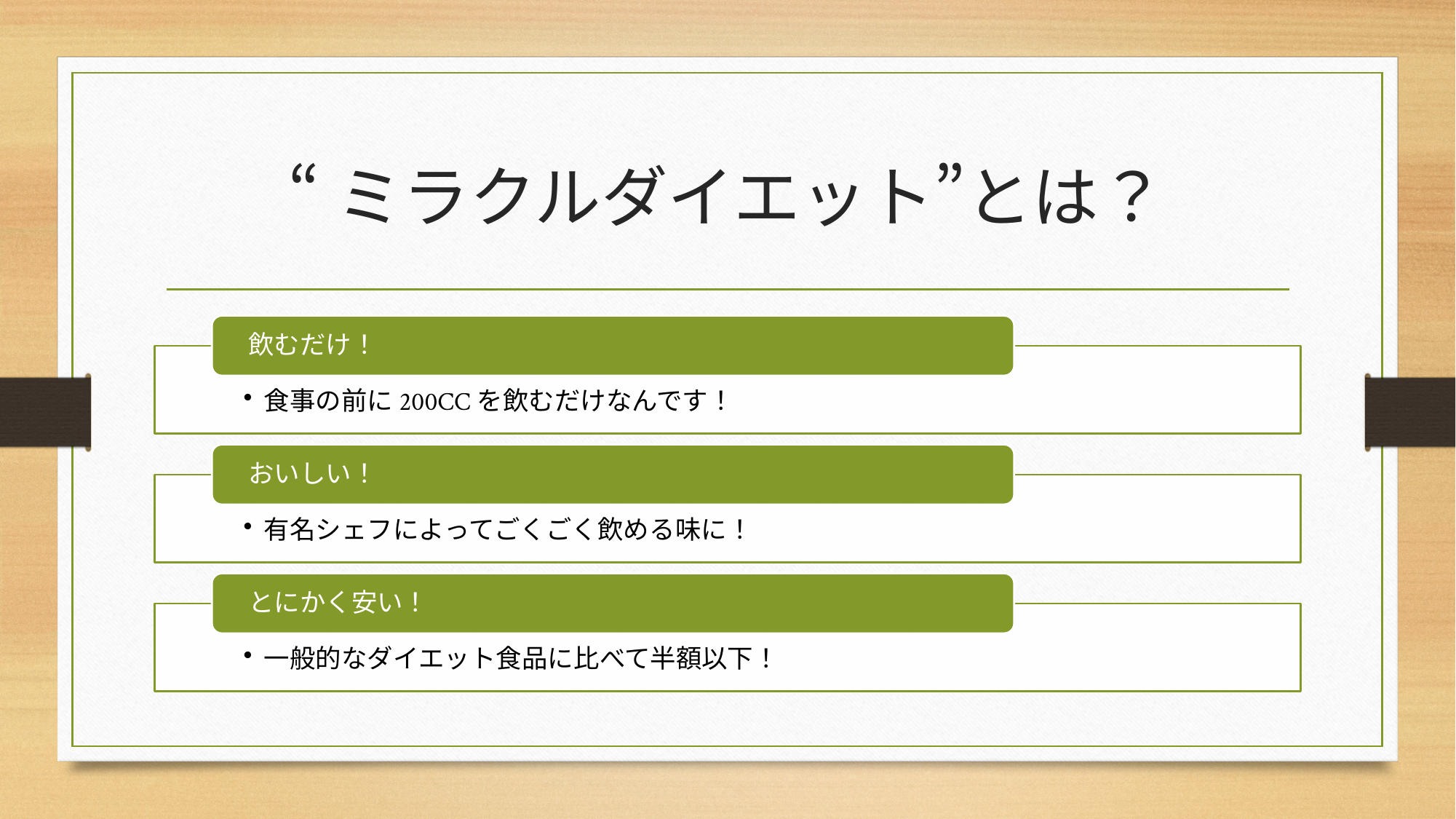

# “ミラクルダイエット”とは？
食事の前に200CCを飲むだけなんです！
飲むだけ！
有名シェフによってごくごく飲める味に！
おいしい！
一般的なダイエット食品に比べて半額以下！
とにかく安い！